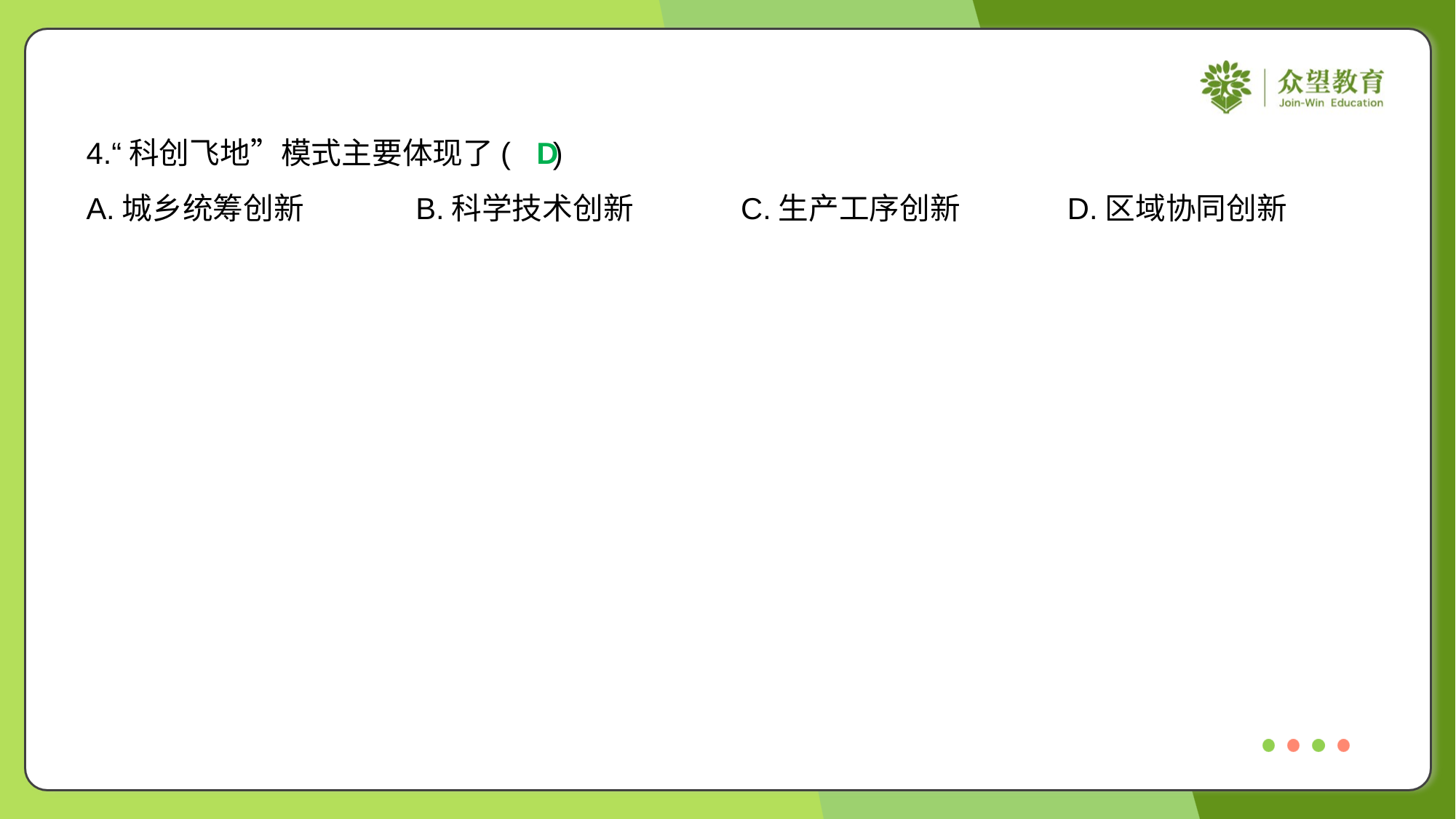

4.“科创飞地”模式主要体现了(     )
D
A.城乡统筹创新	B.科学技术创新	C.生产工序创新	D.区域协同创新